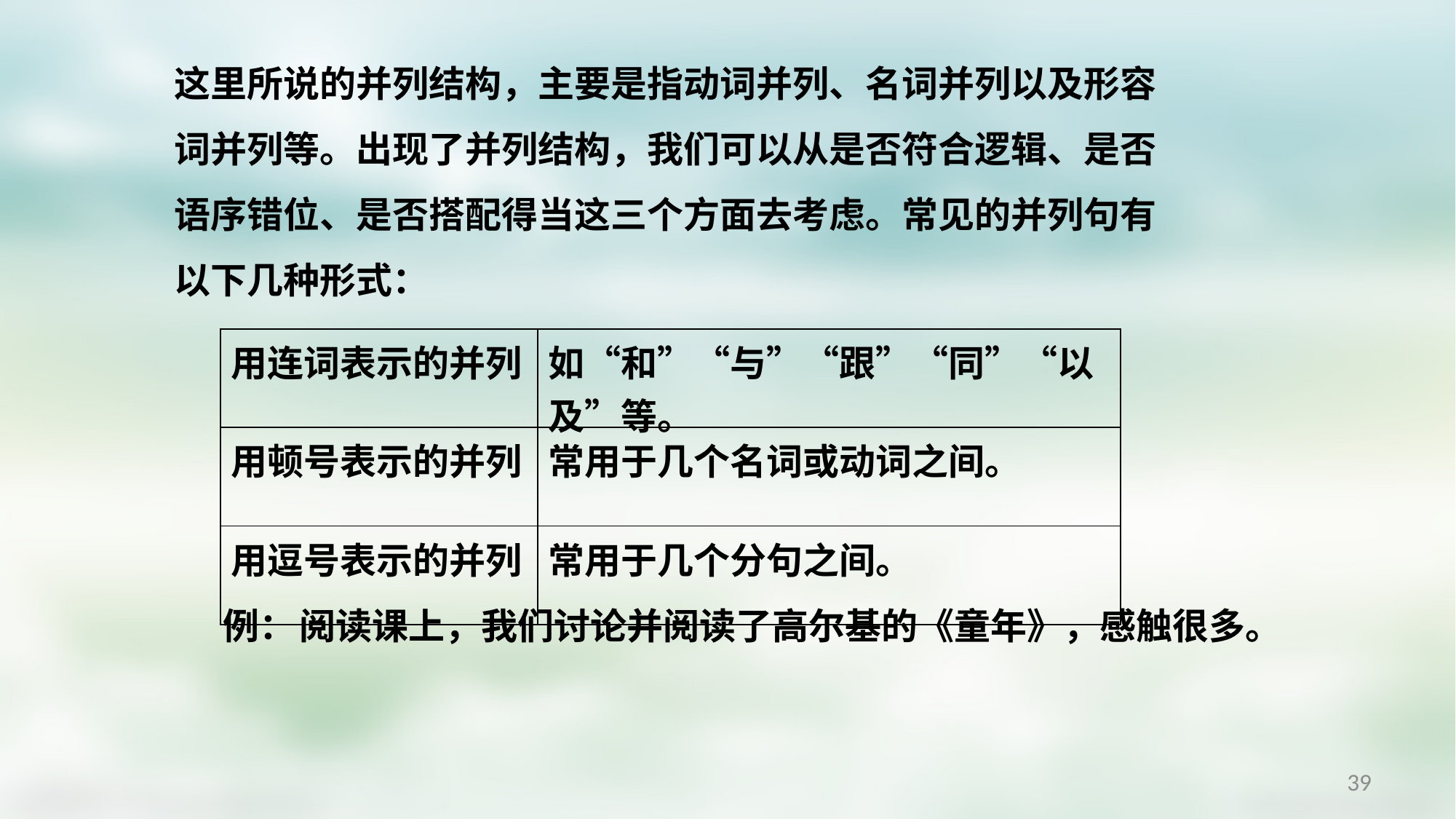

这里所说的并列结构，主要是指动词并列、名词并列以及形容词并列等。出现了并列结构，我们可以从是否符合逻辑、是否语序错位、是否搭配得当这三个方面去考虑。常见的并列句有以下几种形式：
| 用连词表示的并列 | 如“和”“与”“跟”“同”“以及”等。 |
| --- | --- |
| 用顿号表示的并列 | 常用于几个名词或动词之间。 |
| 用逗号表示的并列 | 常用于几个分句之间。 |
例： 阅读课上，我们讨论并阅读了高尔基的《童年》，感触很多。
39